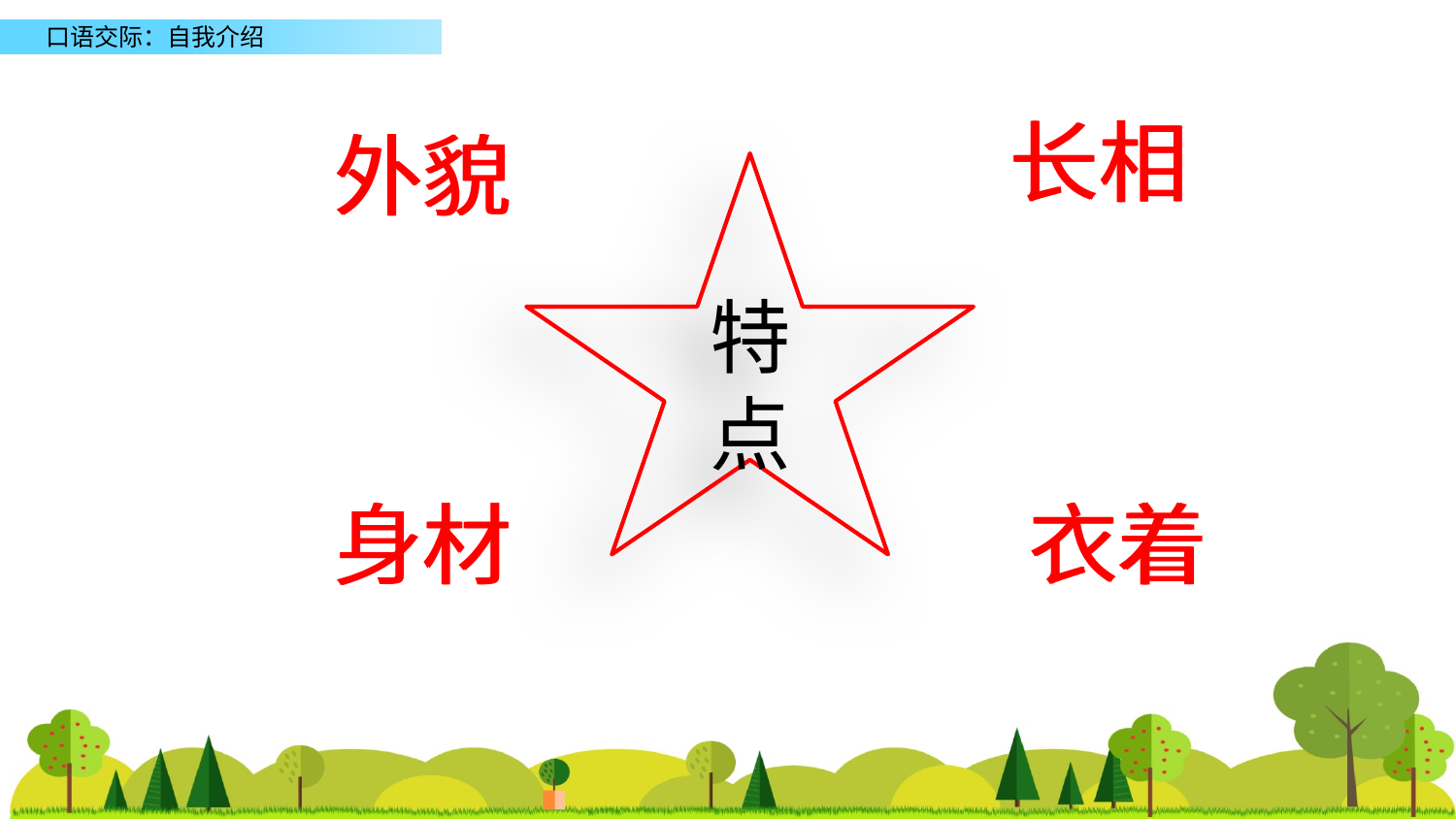

长相
长相
外貌
外貌
特点
身材
身材
衣着
衣着